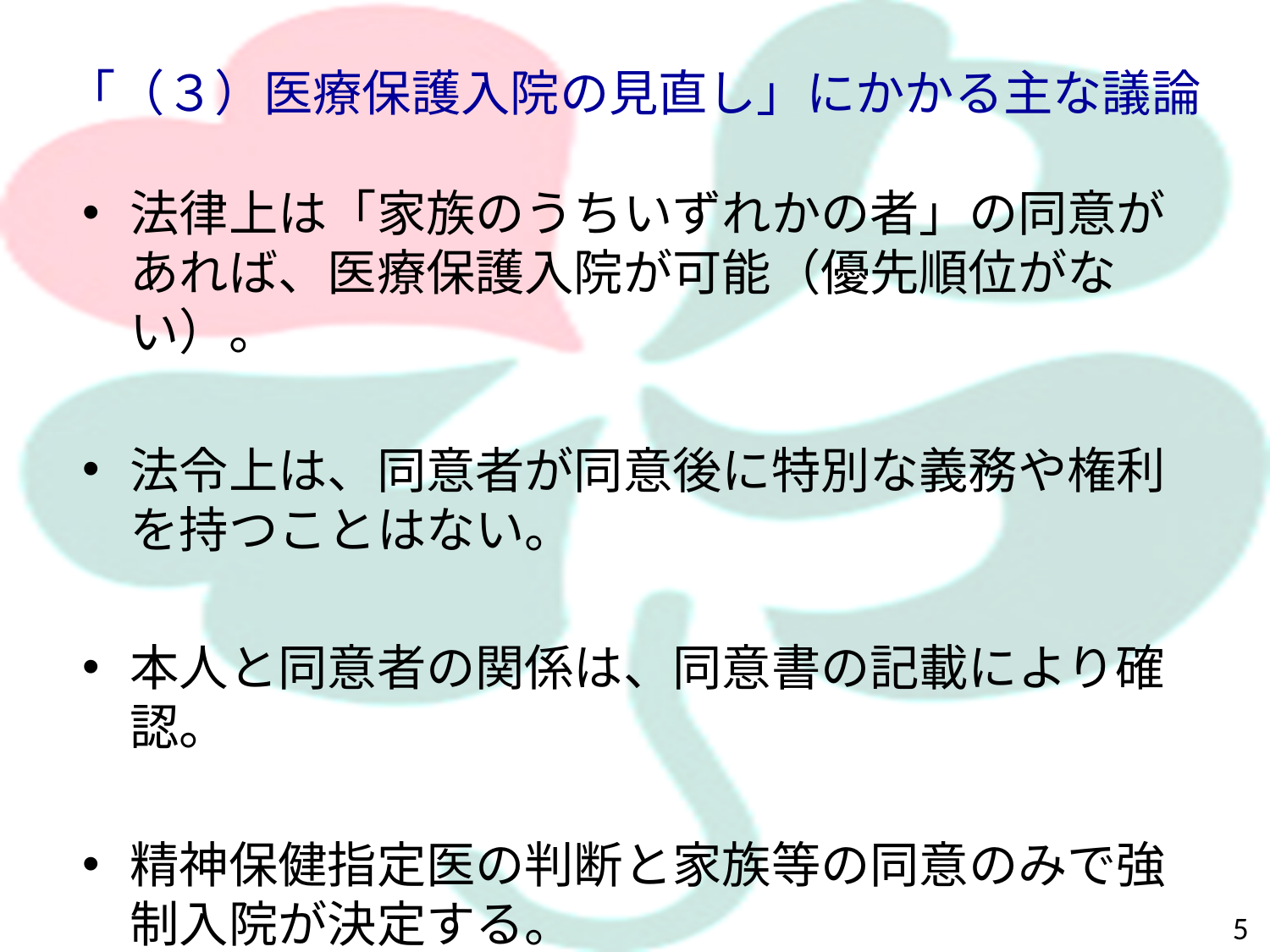

「（３）医療保護入院の見直し」にかかる主な議論

法律上は「家族のうちいずれかの者」の同意があれば、医療保護入院が可能（優先順位がない）。

法令上は、同意者が同意後に特別な義務や権利を持つことはない。

本人と同意者の関係は、同意書の記載により確認。

精神保健指定医の判断と家族等の同意のみで強制入院が決定する。
5